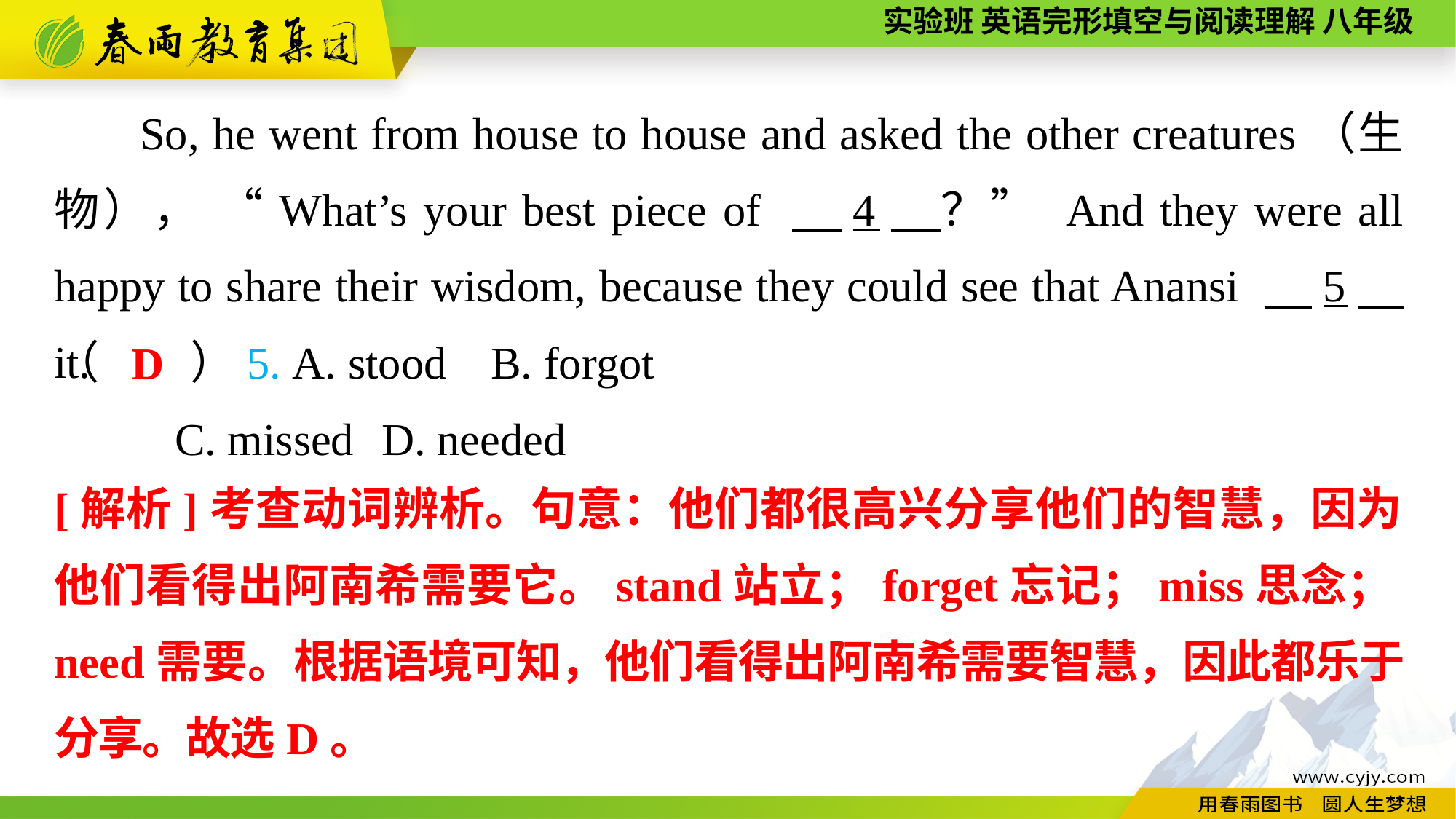

So, he went from house to house and asked the other creatures（生物）， “What’s your best piece of 　4　？” And they were all happy to share their wisdom, because they could see that Anansi 　5　 it.
（　　）5. A. stood	B. forgot
	 C. missed	D. needed
D
[解析]考查动词辨析。句意：他们都很高兴分享他们的智慧，因为他们看得出阿南希需要它。stand站立；forget忘记；miss思念；need需要。根据语境可知，他们看得出阿南希需要智慧，因此都乐于分享。故选D。